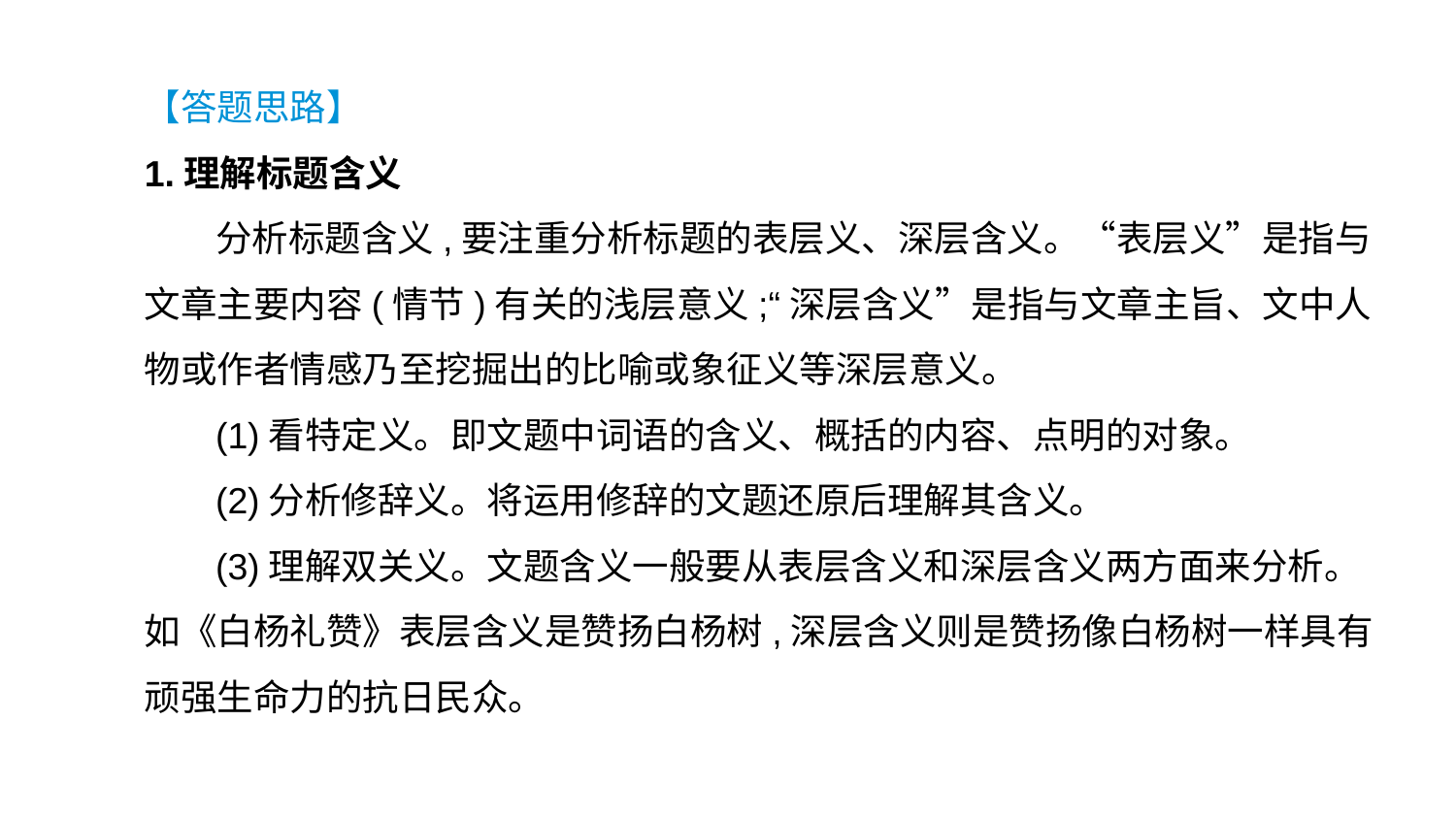

【答题思路】
1.理解标题含义
分析标题含义,要注重分析标题的表层义、深层含义。“表层义”是指与文章主要内容(情节)有关的浅层意义;“深层含义”是指与文章主旨、文中人物或作者情感乃至挖掘出的比喻或象征义等深层意义。
(1)看特定义。即文题中词语的含义、概括的内容、点明的对象。
(2)分析修辞义。将运用修辞的文题还原后理解其含义。
(3)理解双关义。文题含义一般要从表层含义和深层含义两方面来分析。如《白杨礼赞》表层含义是赞扬白杨树,深层含义则是赞扬像白杨树一样具有顽强生命力的抗日民众。